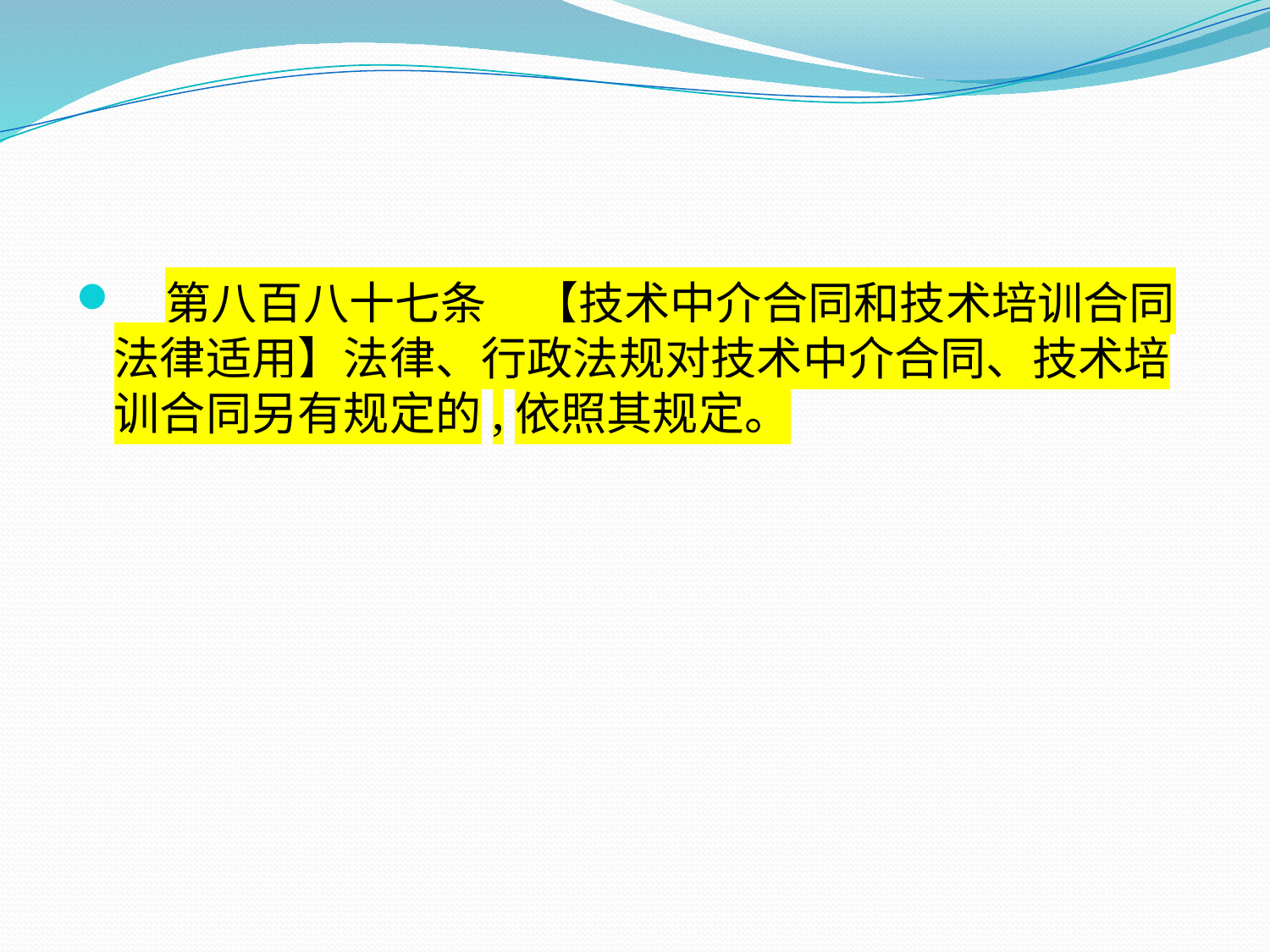

#
　第八百八十七条　【技术中介合同和技术培训合同法律适用】法律、行政法规对技术中介合同、技术培训合同另有规定的,依照其规定。